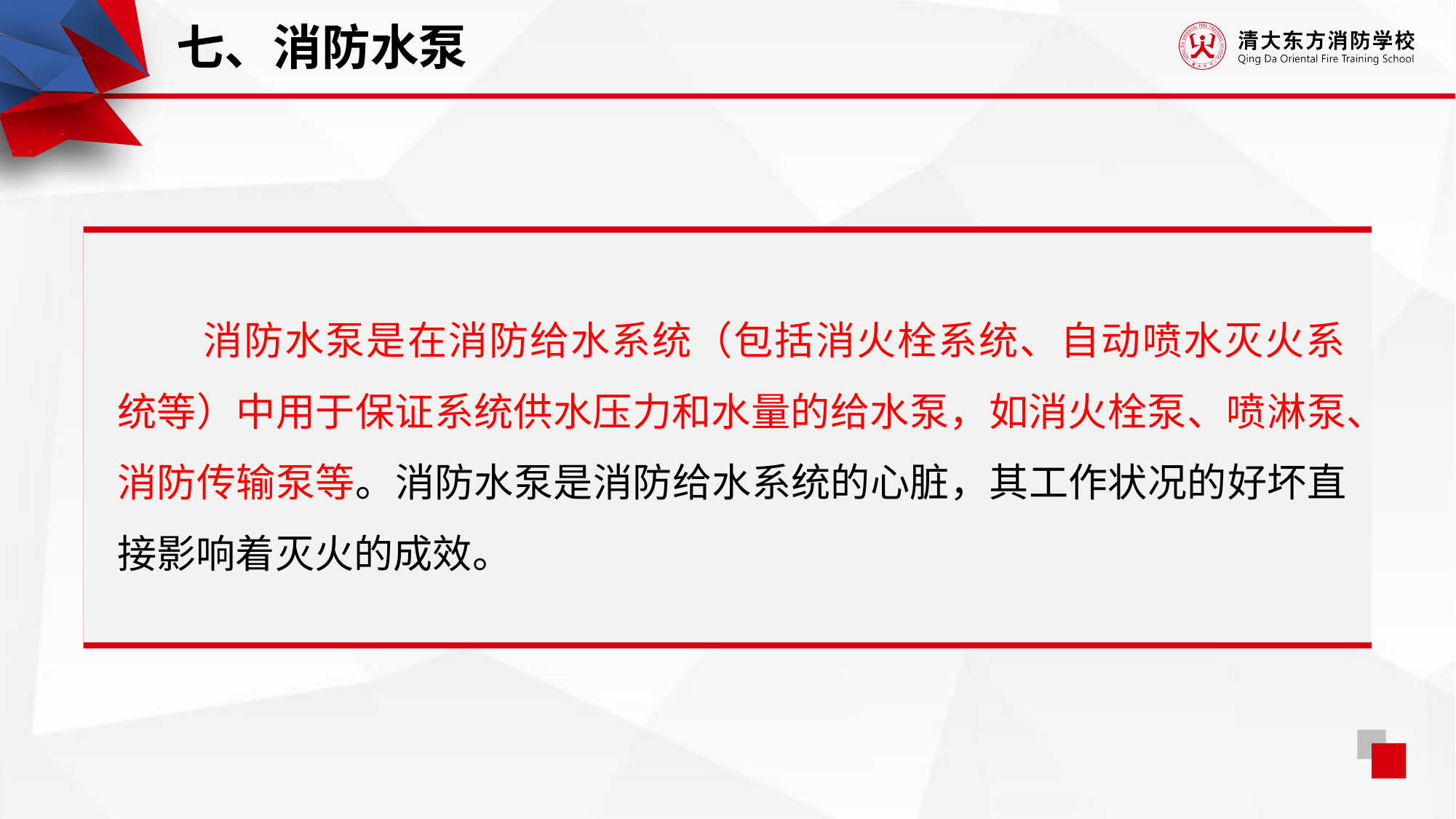

七、消防水泵

消防水泵是在消防给水系统（包括消火栓系统、自动喷水灭火系统等）中用于保证系统供水压力和水量的给水泵，如消火栓泵、喷淋泵、消防传输泵等。消防水泵是消防给水系统的心脏，其工作状况的好坏直接影响着灭火的成效。